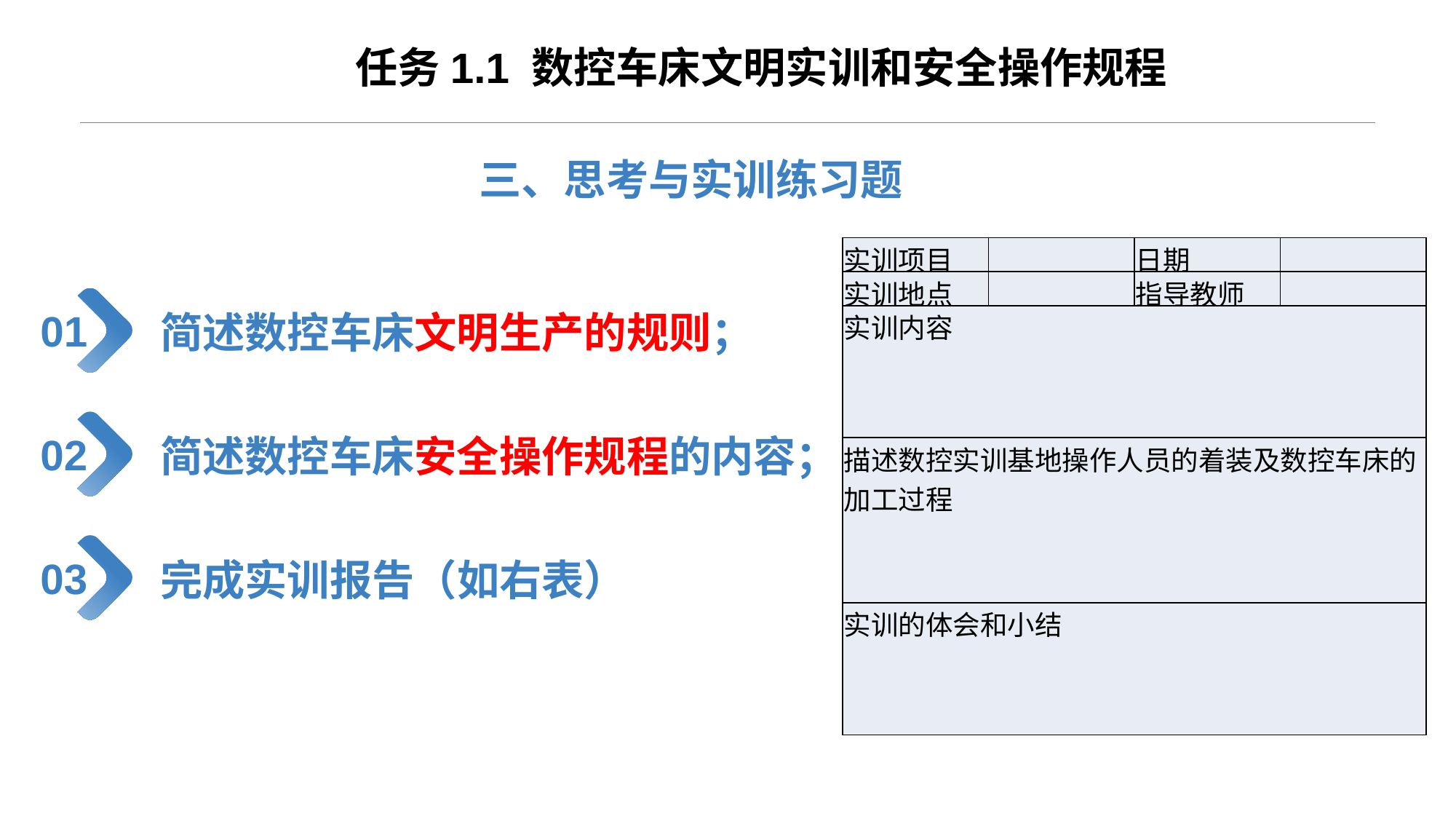

# 任务1.1 数控车床文明实训和安全操作规程
三、思考与实训练习题
| 实训项目 |  | 日期 |  |
| --- | --- | --- | --- |
| 实训地点 |  | 指导教师 |  |
| 实训内容 |  |  |  |
| 描述数控实训基地操作人员的着装及数控车床的加工过程 |  |  |  |
| 实训的体会和小结 |  |  |  |
简述数控车床文明生产的规则；
01

简述数控车床安全操作规程的内容；
02

完成实训报告（如右表）
03